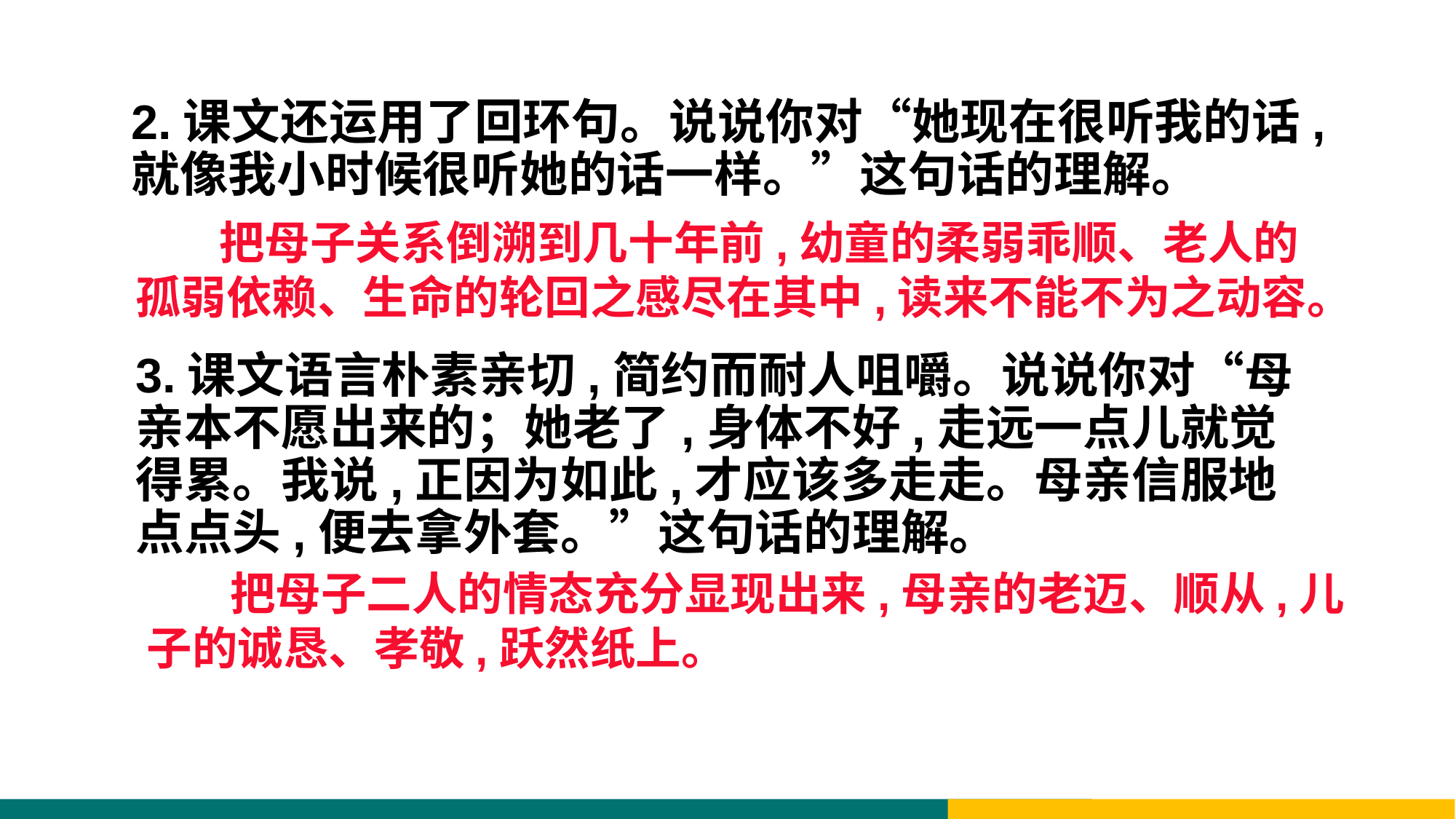

2.课文还运用了回环句。说说你对“她现在很听我的话,就像我小时候很听她的话一样。”这句话的理解。
       把母子关系倒溯到几十年前,幼童的柔弱乖顺、老人的孤弱依赖、生命的轮回之感尽在其中,读来不能不为之动容。
3.课文语言朴素亲切,简约而耐人咀嚼。说说你对“母亲本不愿出来的；她老了,身体不好,走远一点儿就觉得累。我说,正因为如此,才应该多走走。母亲信服地点点头,便去拿外套。”这句话的理解。
       把母子二人的情态充分显现出来,母亲的老迈、顺从,儿子的诚恳、孝敬,跃然纸上。